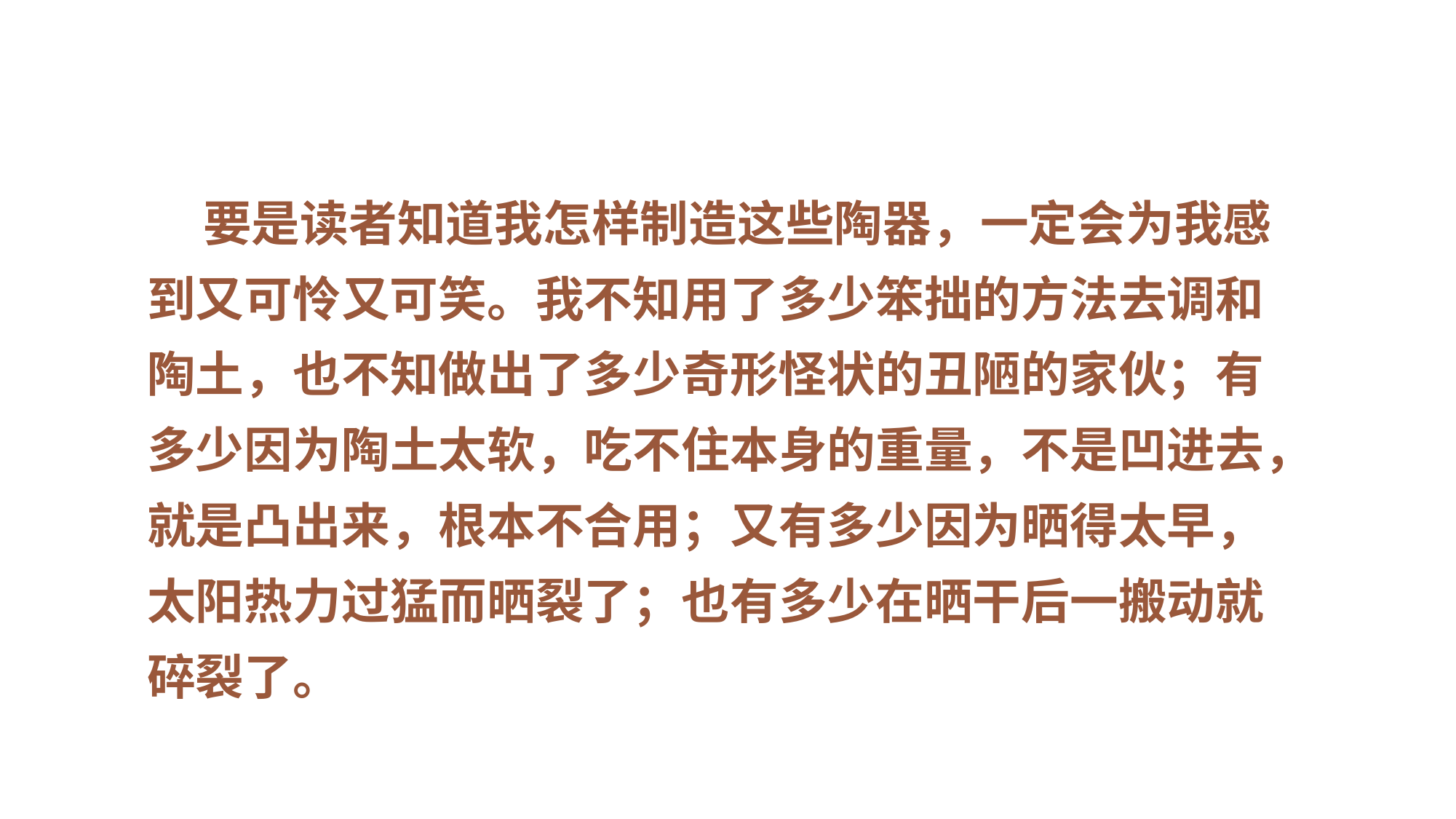

要是读者知道我怎样制造这些陶器，一定会为我感到又可怜又可笑。我不知用了多少笨拙的方法去调和陶土，也不知做出了多少奇形怪状的丑陋的家伙；有多少因为陶土太软，吃不住本身的重量，不是凹进去，就是凸出来，根本不合用；又有多少因为晒得太早，太阳热力过猛而晒裂了；也有多少在晒干后一搬动就碎裂了。